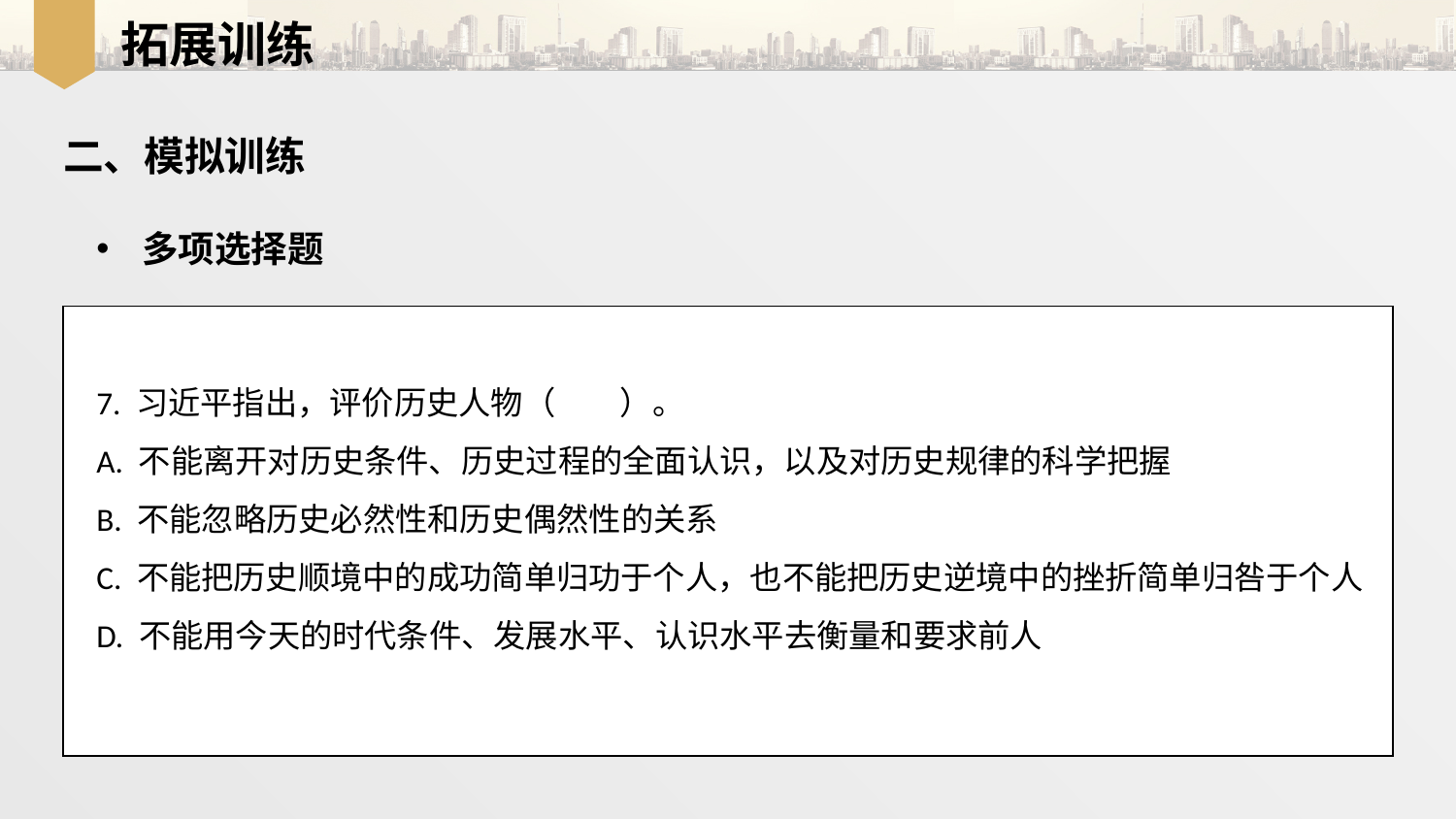

拓展训练
二、模拟训练
多项选择题

7. 习近平指出，评价历史人物（　　）。
A. 不能离开对历史条件、历史过程的全面认识，以及对历史规律的科学把握
B. 不能忽略历史必然性和历史偶然性的关系
C. 不能把历史顺境中的成功简单归功于个人，也不能把历史逆境中的挫折简单归咎于个人
D. 不能用今天的时代条件、发展水平、认识水平去衡量和要求前人